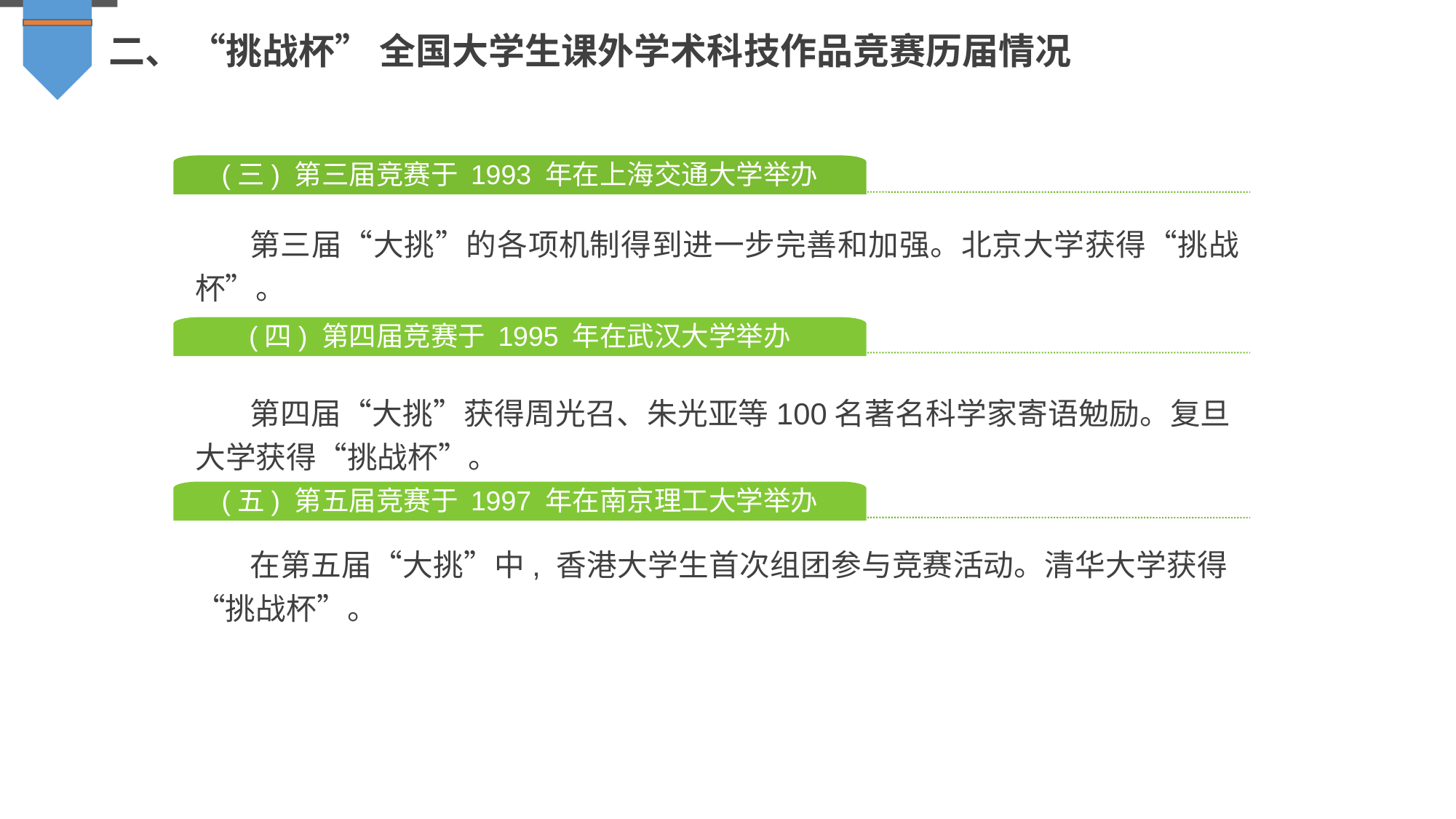

二、 “挑战杯” 全国大学生课外学术科技作品竞赛历届情况
(三) 第三届竞赛于 1993 年在上海交通大学举办

第三届“大挑”的各项机制得到进一步完善和加强。北京大学获得“挑战杯”。
(四) 第四届竞赛于 1995 年在武汉大学举办

第四届“大挑”获得周光召、朱光亚等100名著名科学家寄语勉励。复旦大学获得“挑战杯”。
(五) 第五届竞赛于 1997 年在南京理工大学举办

在第五届“大挑”中, 香港大学生首次组团参与竞赛活动。清华大学获得 “挑战杯”。